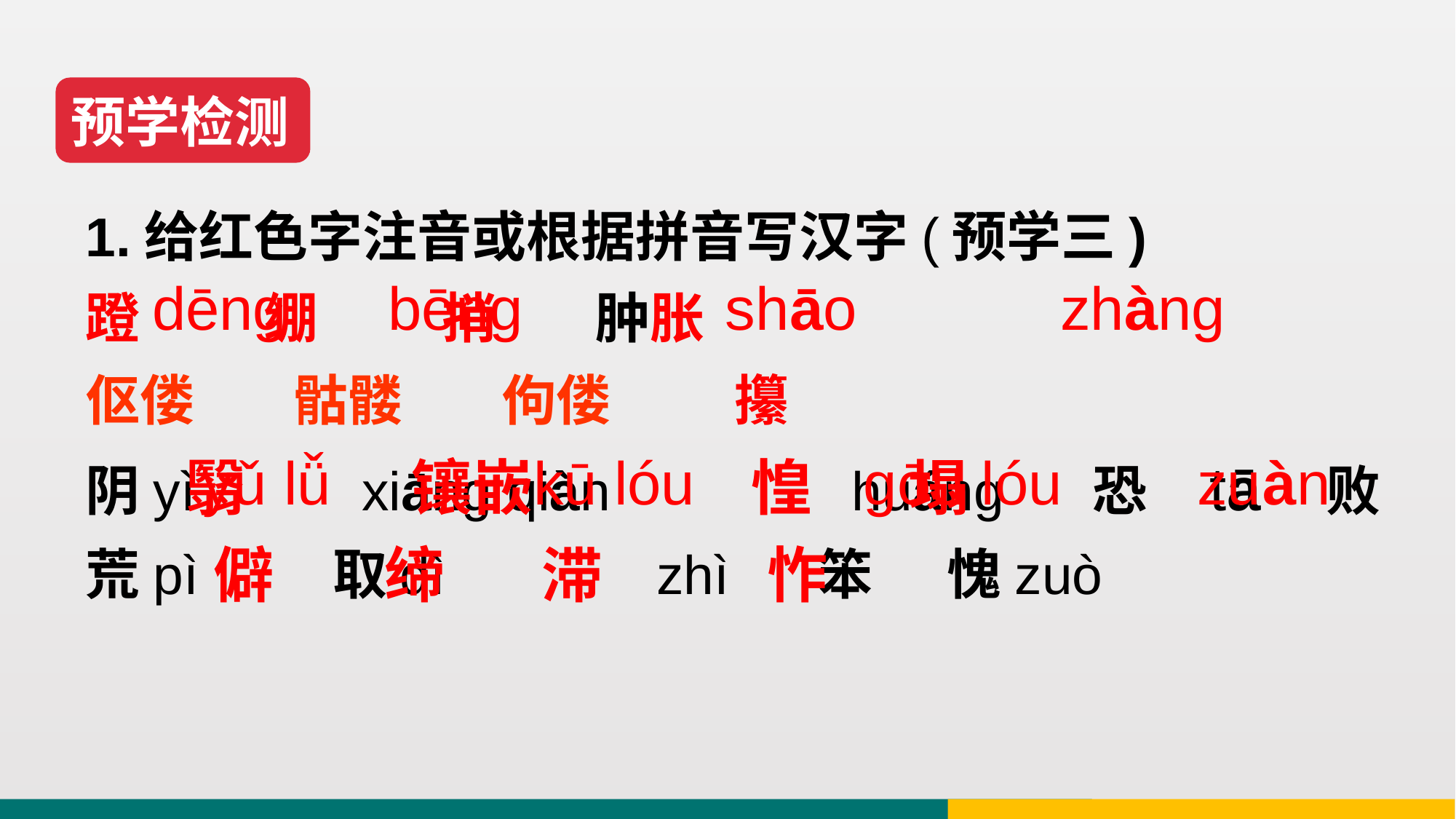

预学检测
1.给红色字注音或根据拼音写汉字(预学三)
蹬          绷          捎        肿胀
伛偻        骷髅        佝偻          攥
阴yì           xiāng qiàn                huáng     恐    tā   败
荒pì        取dì              zhì     笨      愧zuò

  dēng      bēng            shāo            zhàng
     yǔ lǚ            kū lóu          gōu lóu        zuàn
翳            镶嵌                惶       塌
 僻        缔       滞            怍